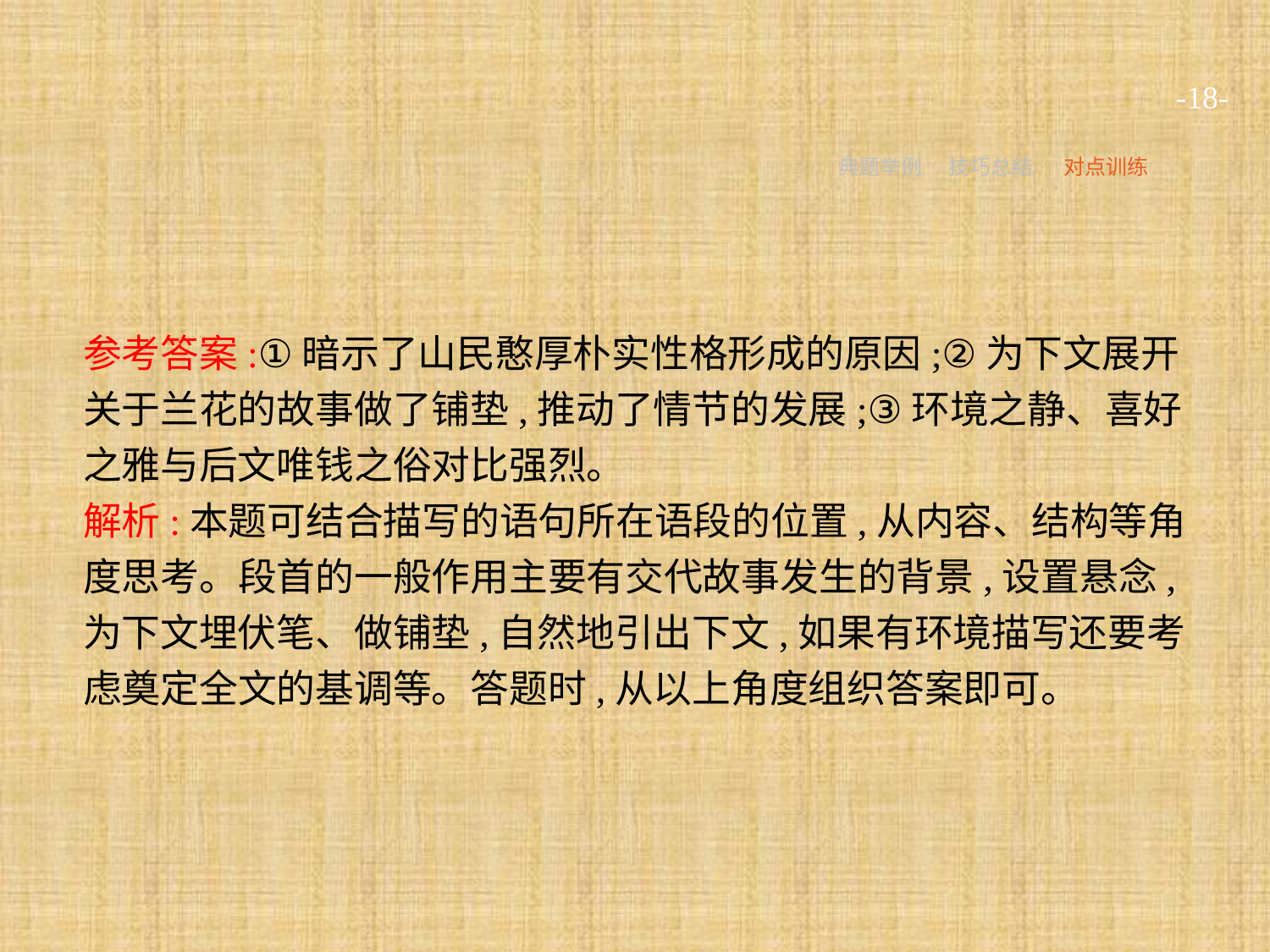

-18-
典题举例
技巧总结
对点训练
参考答案:①暗示了山民憨厚朴实性格形成的原因;②为下文展开关于兰花的故事做了铺垫,推动了情节的发展;③环境之静、喜好之雅与后文唯钱之俗对比强烈。
解析:本题可结合描写的语句所在语段的位置,从内容、结构等角度思考。段首的一般作用主要有交代故事发生的背景,设置悬念,为下文埋伏笔、做铺垫,自然地引出下文,如果有环境描写还要考虑奠定全文的基调等。答题时,从以上角度组织答案即可。